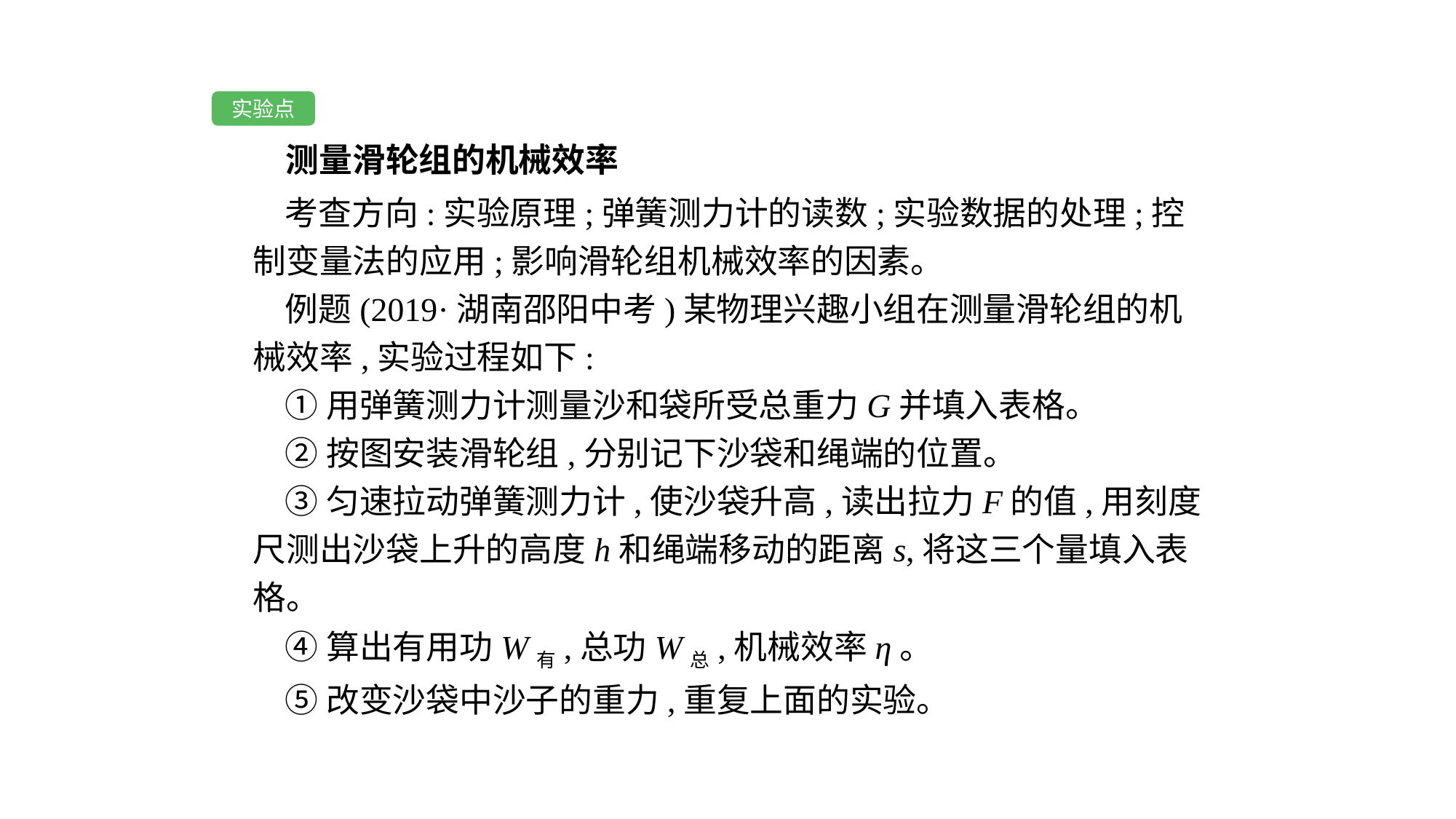

实验点
    测量滑轮组的机械效率
考查方向:实验原理;弹簧测力计的读数;实验数据的处理;控制变量法的应用;影响滑轮组机械效率的因素。
例题(2019·湖南邵阳中考)某物理兴趣小组在测量滑轮组的机械效率,实验过程如下:
①用弹簧测力计测量沙和袋所受总重力G并填入表格。
②按图安装滑轮组,分别记下沙袋和绳端的位置。
③匀速拉动弹簧测力计,使沙袋升高,读出拉力F的值,用刻度尺测出沙袋上升的高度h和绳端移动的距离s,将这三个量填入表格。
④算出有用功W有,总功W总,机械效率η。
⑤改变沙袋中沙子的重力,重复上面的实验。